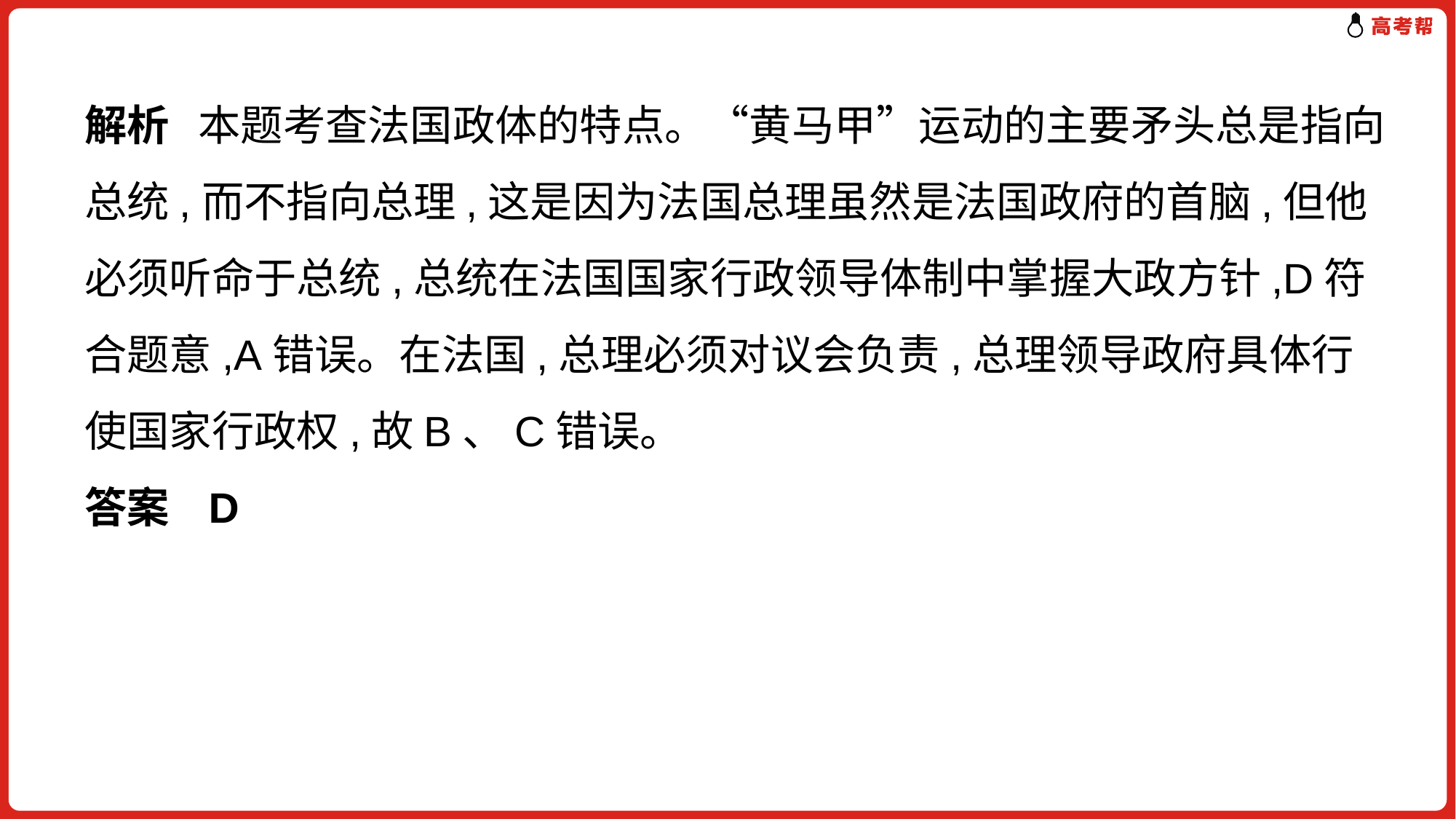

解析   本题考查法国政体的特点。“黄马甲”运动的主要矛头总是指向总统,而不指向总理,这是因为法国总理虽然是法国政府的首脑,但他必须听命于总统,总统在法国国家行政领导体制中掌握大政方针,D符合题意,A错误。在法国,总理必须对议会负责,总理领导政府具体行使国家行政权,故B、C错误。
答案   D